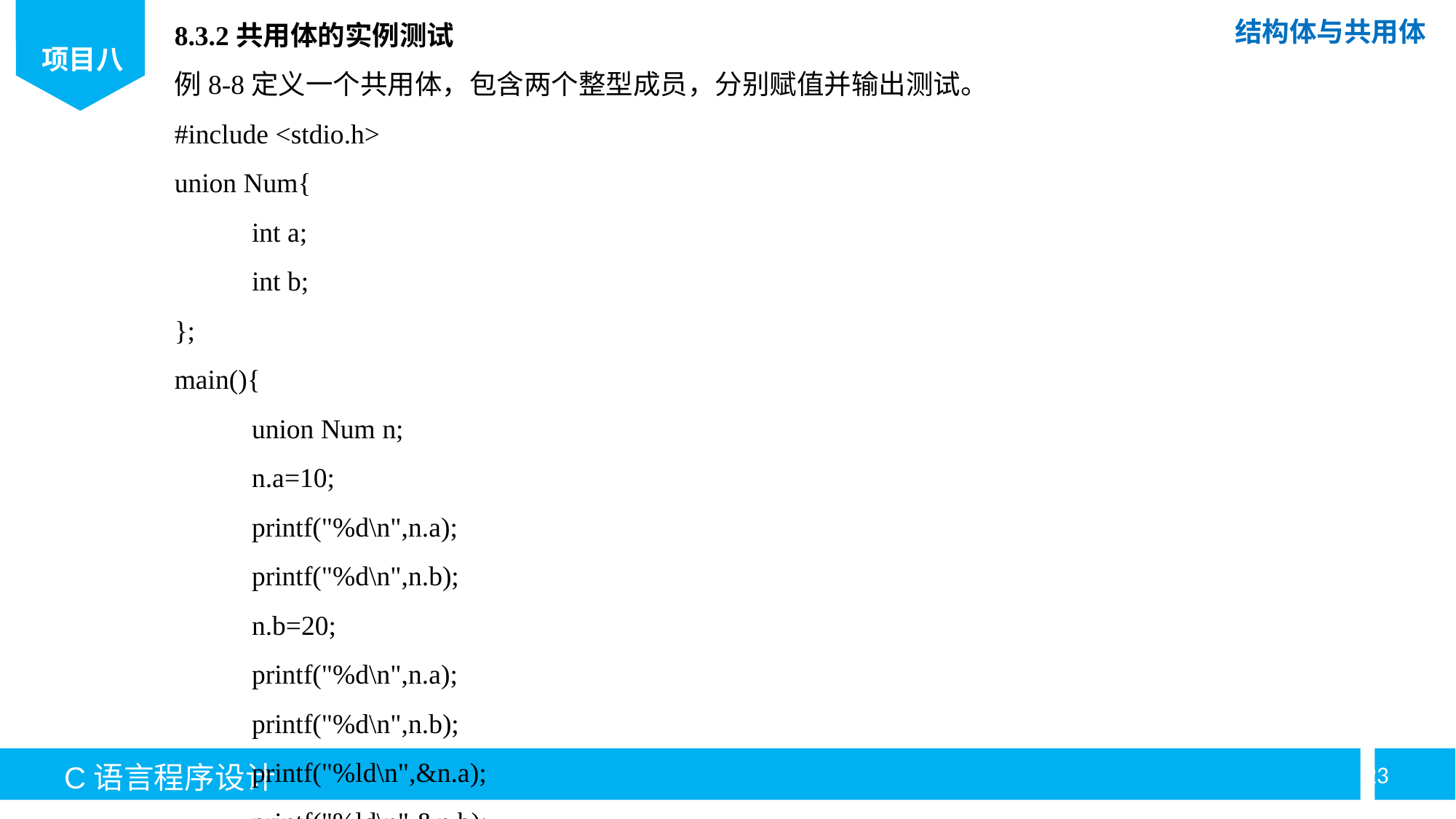

8.3.2共用体的实例测试
例8-8定义一个共用体，包含两个整型成员，分别赋值并输出测试。
#include <stdio.h>
union Num{
	int a;
	int b;
};
main(){
	union Num n;
	n.a=10;
	printf("%d\n",n.a);
	printf("%d\n",n.b);
	n.b=20;
	printf("%d\n",n.a);
	printf("%d\n",n.b);
	printf("%ld\n",&n.a);
	printf("%ld\n",&n.b);
}